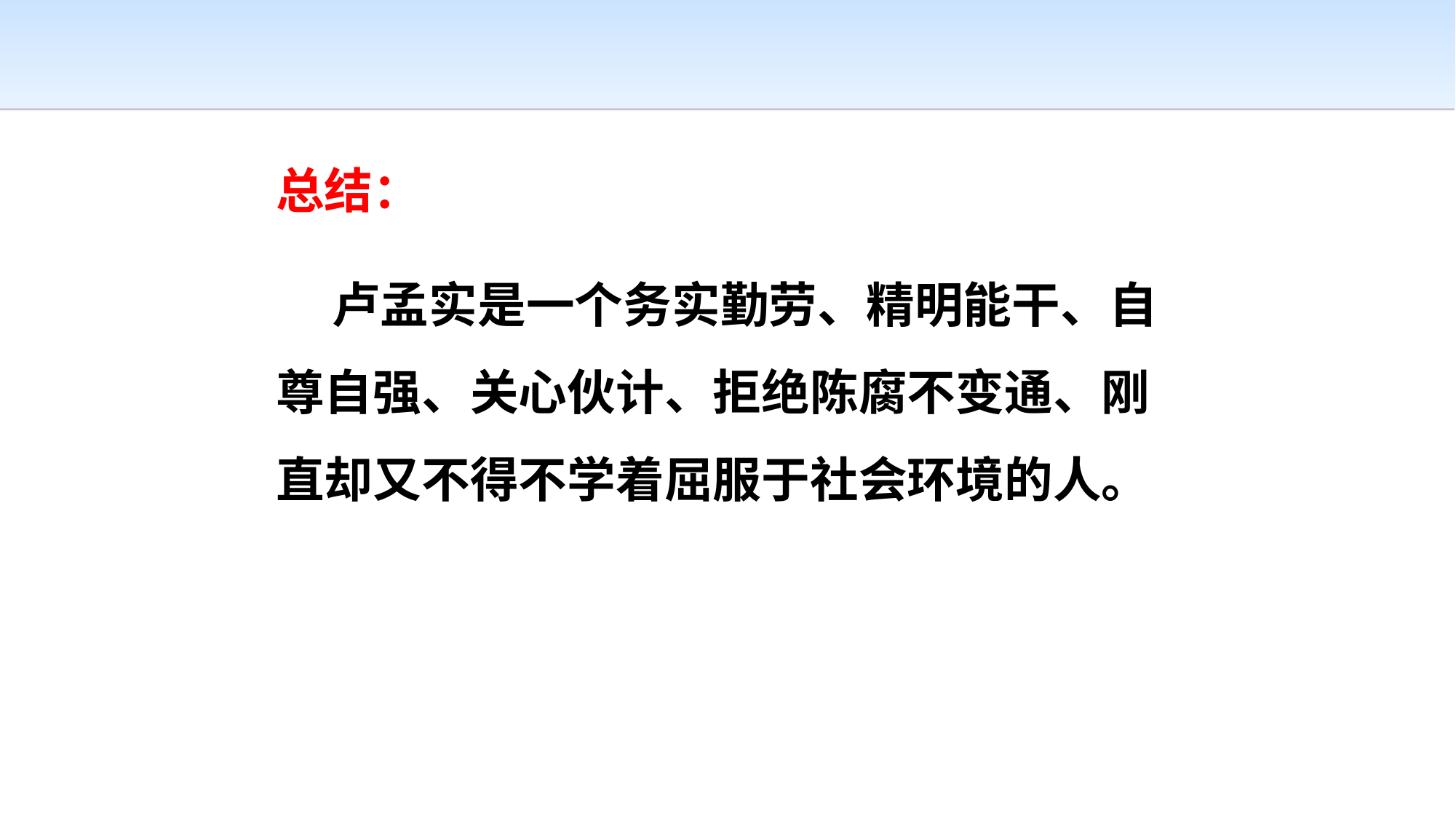

总结：
    卢孟实是一个务实勤劳、精明能干、自尊自强、关心伙计、拒绝陈腐不变通、刚直却又不得不学着屈服于社会环境的人。